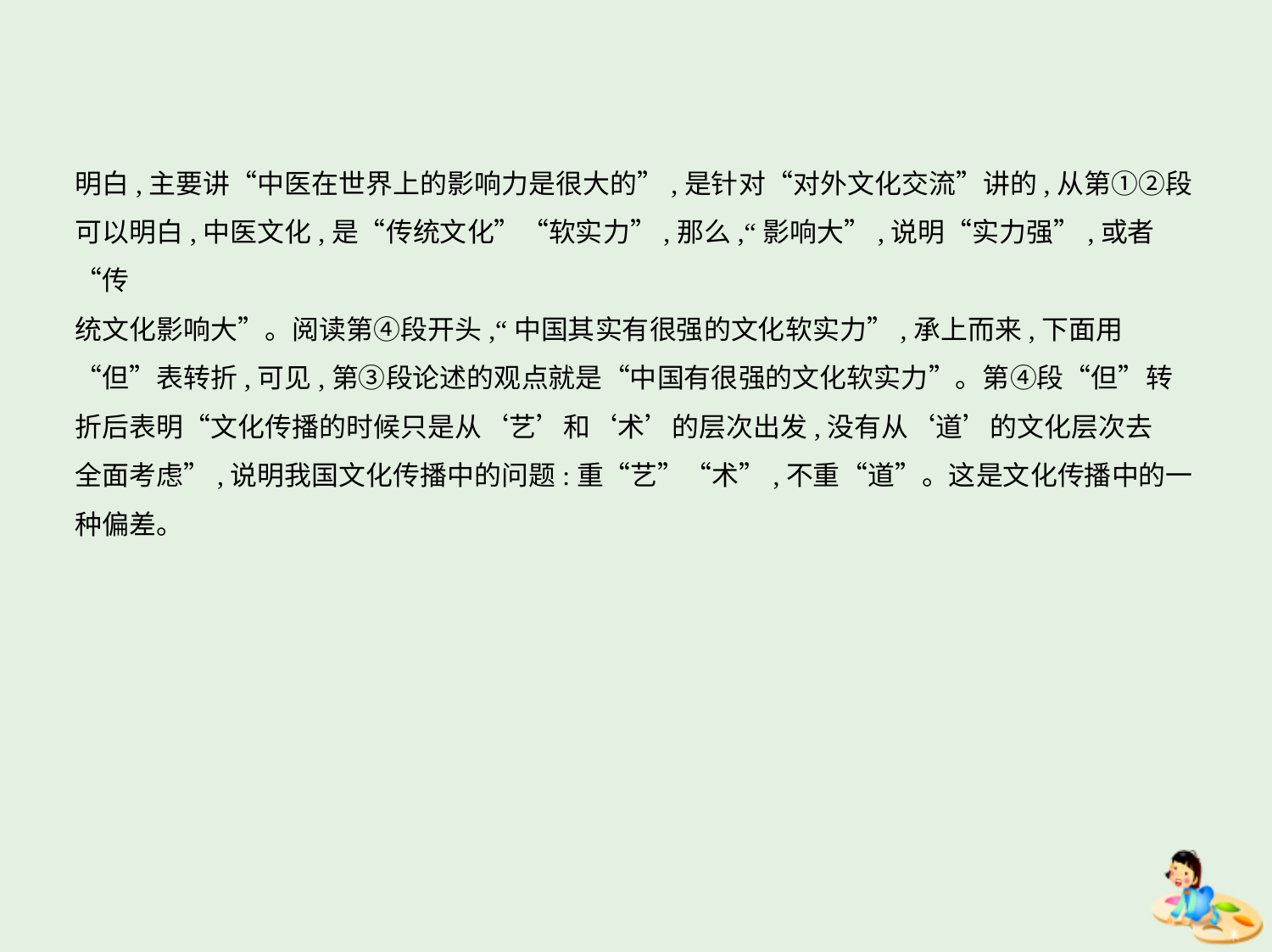

明白,主要讲“中医在世界上的影响力是很大的”,是针对“对外文化交流”讲的,从第①②段
可以明白,中医文化,是“传统文化”“软实力”,那么,“影响大”,说明“实力强”,或者“传
统文化影响大”。阅读第④段开头,“中国其实有很强的文化软实力”,承上而来,下面用
“但”表转折,可见,第③段论述的观点就是“中国有很强的文化软实力”。第④段“但”转
折后表明“文化传播的时候只是从‘艺’和‘术’的层次出发,没有从‘道’的文化层次去
全面考虑”,说明我国文化传播中的问题:重“艺”“术”,不重“道”。这是文化传播中的一
种偏差。